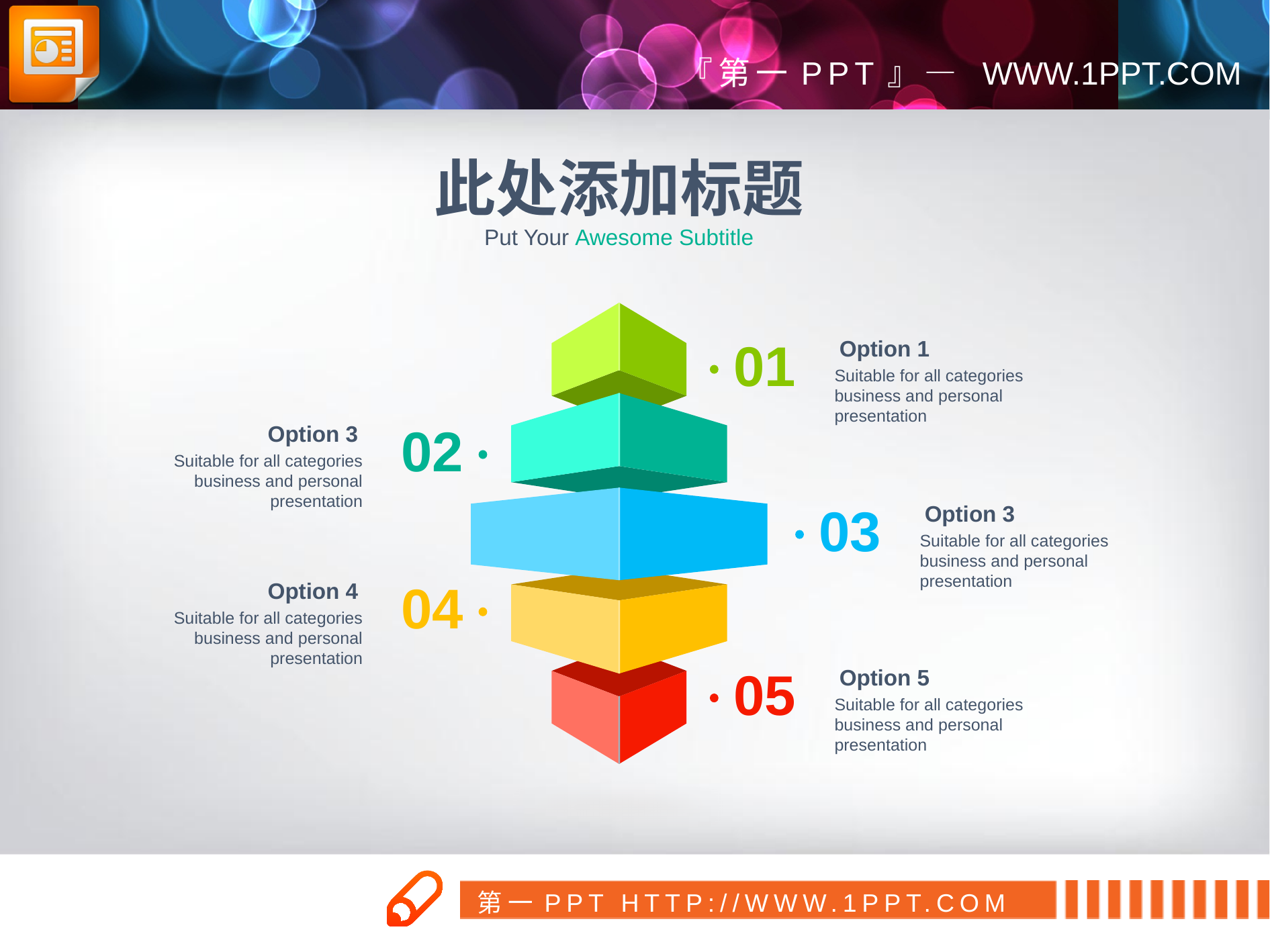

此处添加标题
Put Your Awesome Subtitle

01
Option 1
Suitable for all categories business and personal presentation

02
Option 3
Suitable for all categories business and personal presentation

03
Option 3
Suitable for all categories business and personal presentation

04

Option 4
Suitable for all categories business and personal presentation

05
Option 5
Suitable for all categories business and personal presentation